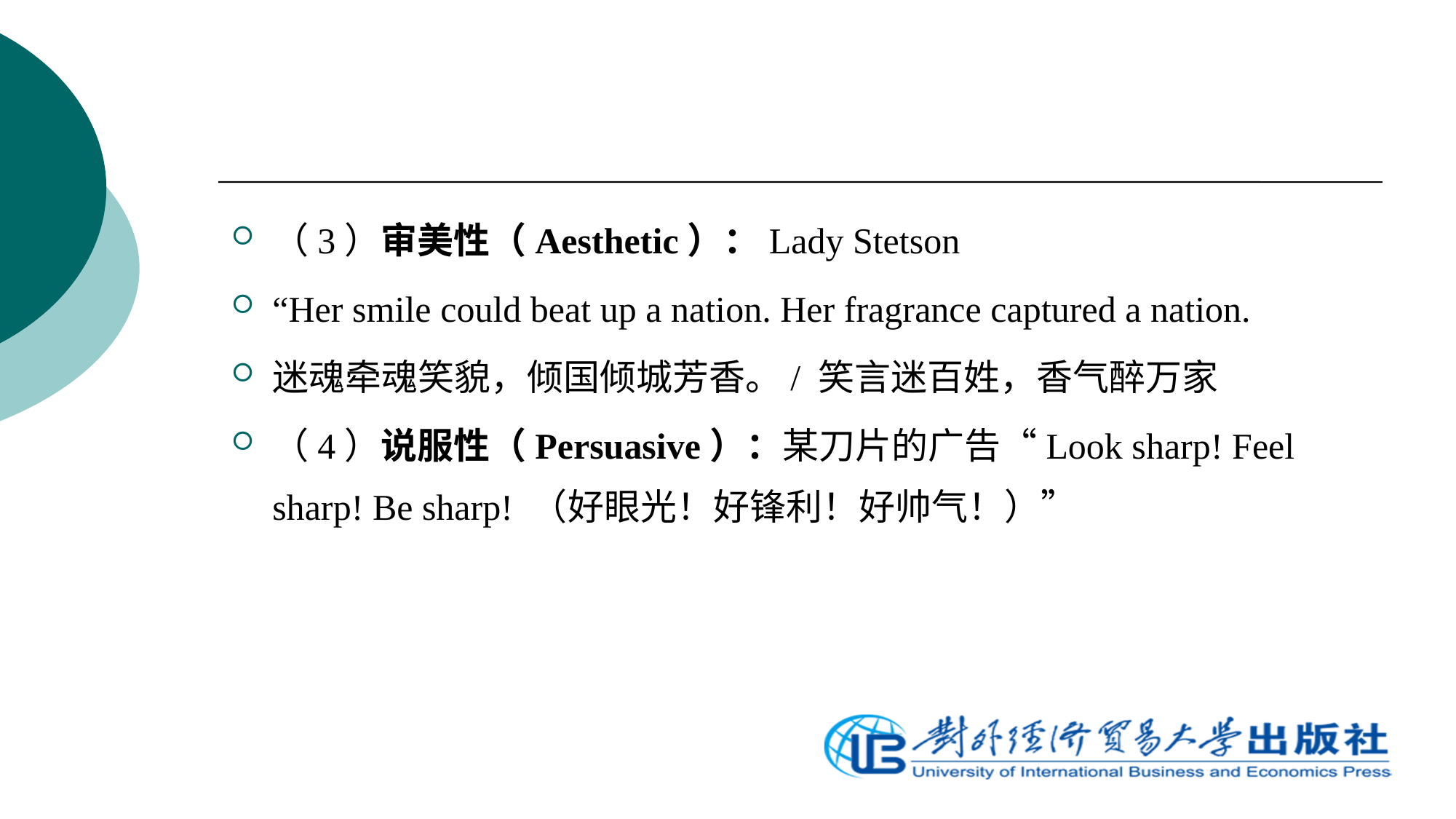

（3）审美性（Aesthetic）：Lady Stetson
“Her smile could beat up a nation. Her fragrance captured a nation.
迷魂牵魂笑貌，倾国倾城芳香。/ 笑言迷百姓，香气醉万家
（4）说服性（Persuasive）：某刀片的广告“Look sharp! Feel sharp! Be sharp! （好眼光！好锋利！好帅气！）”